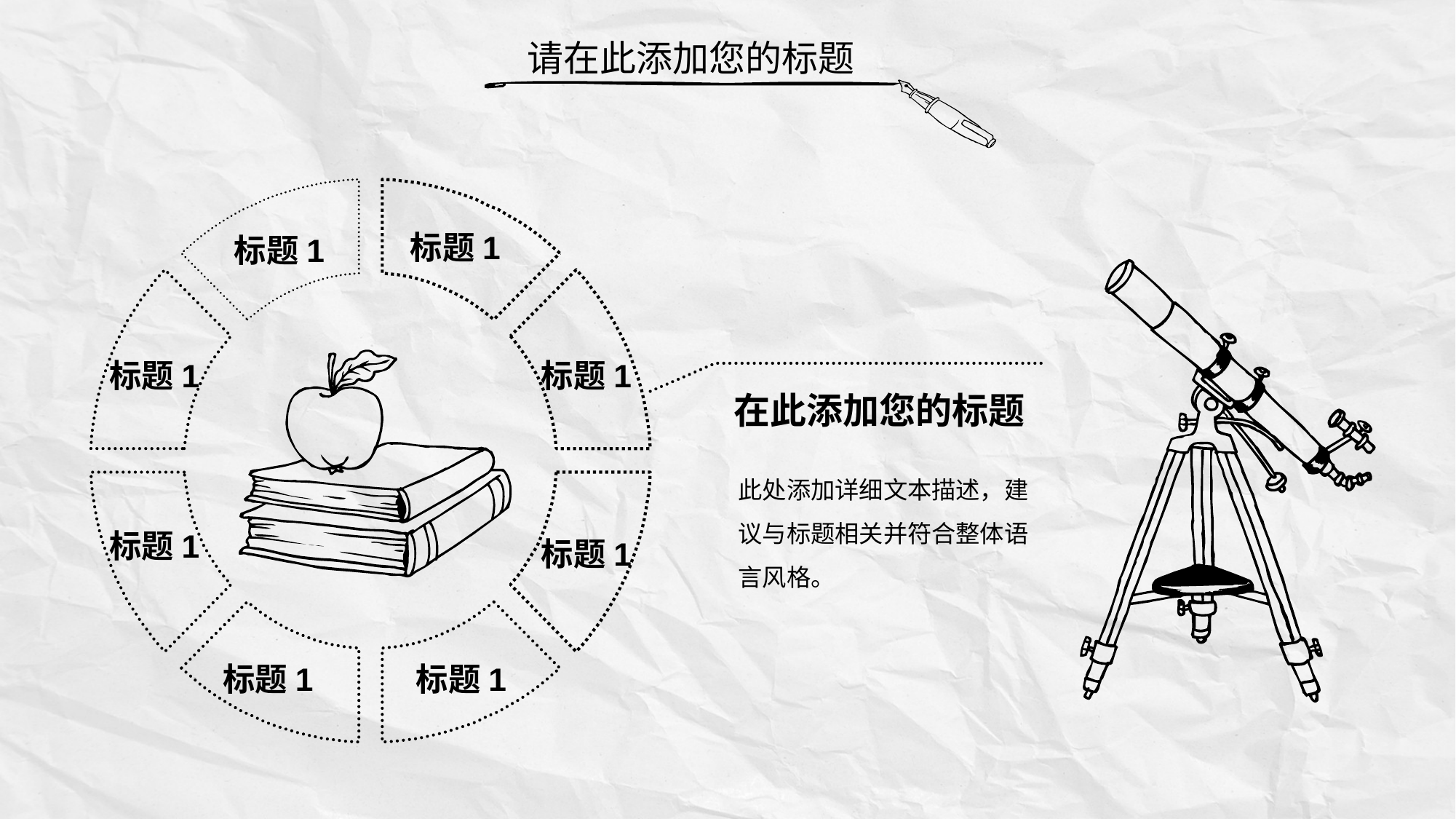

请在此添加您的标题

标题1
标题1

标题1
标题1

在此添加您的标题
此处添加详细文本描述，建议与标题相关并符合整体语言风格。

标题1
标题1

标题1
标题1